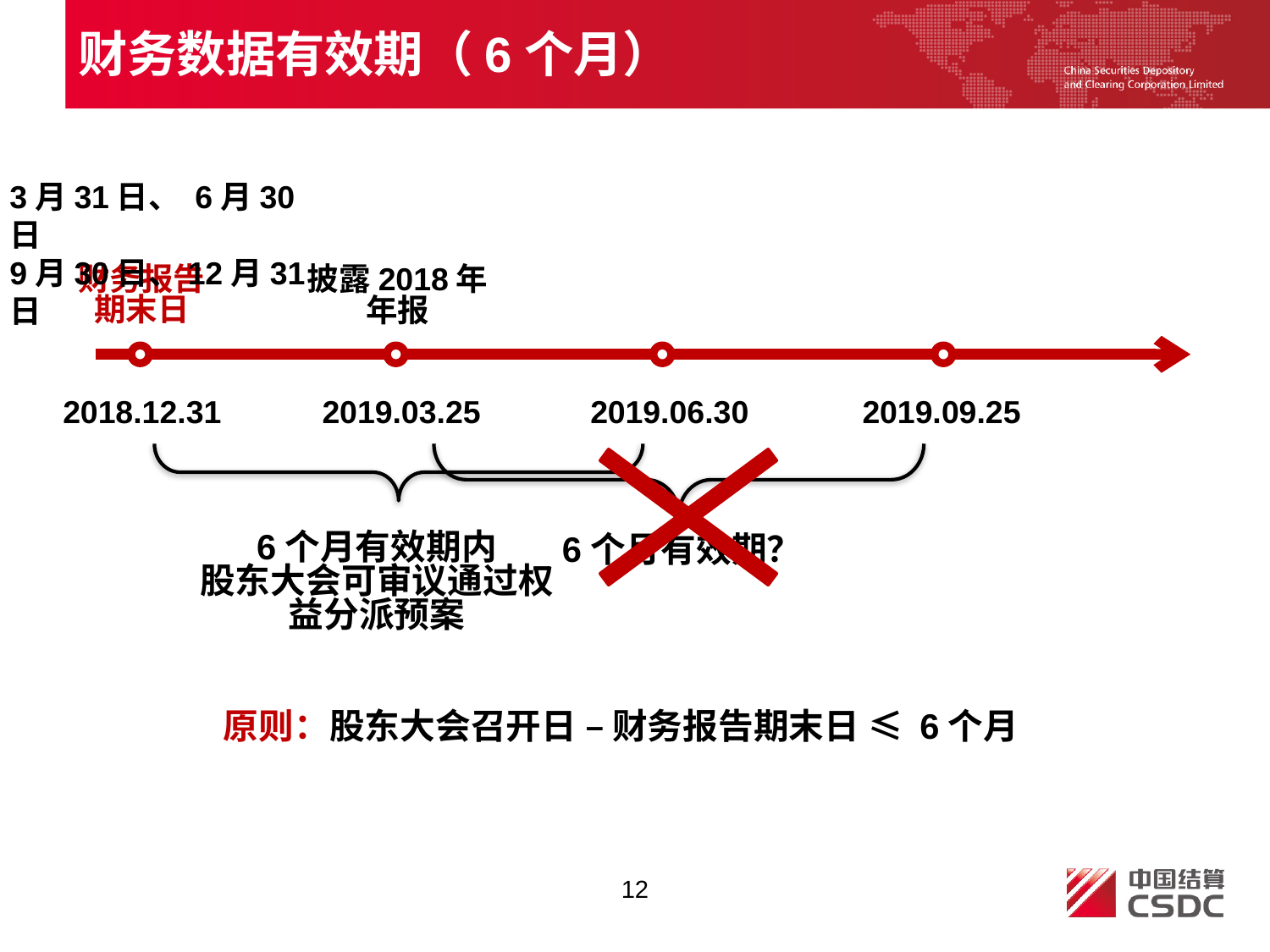

财务数据有效期（6个月）
3月31日、 6月30日
9月30日、12月31日

财务报告
期末日
披露2018年年报

2018.12.31
2019.03.25
2019.06.30
2019.09.25

6个月有效期内
股东大会可审议通过权益分派预案
6个月有效期？
原则：股东大会召开日 – 财务报告期末日 ≤ 6个月

12